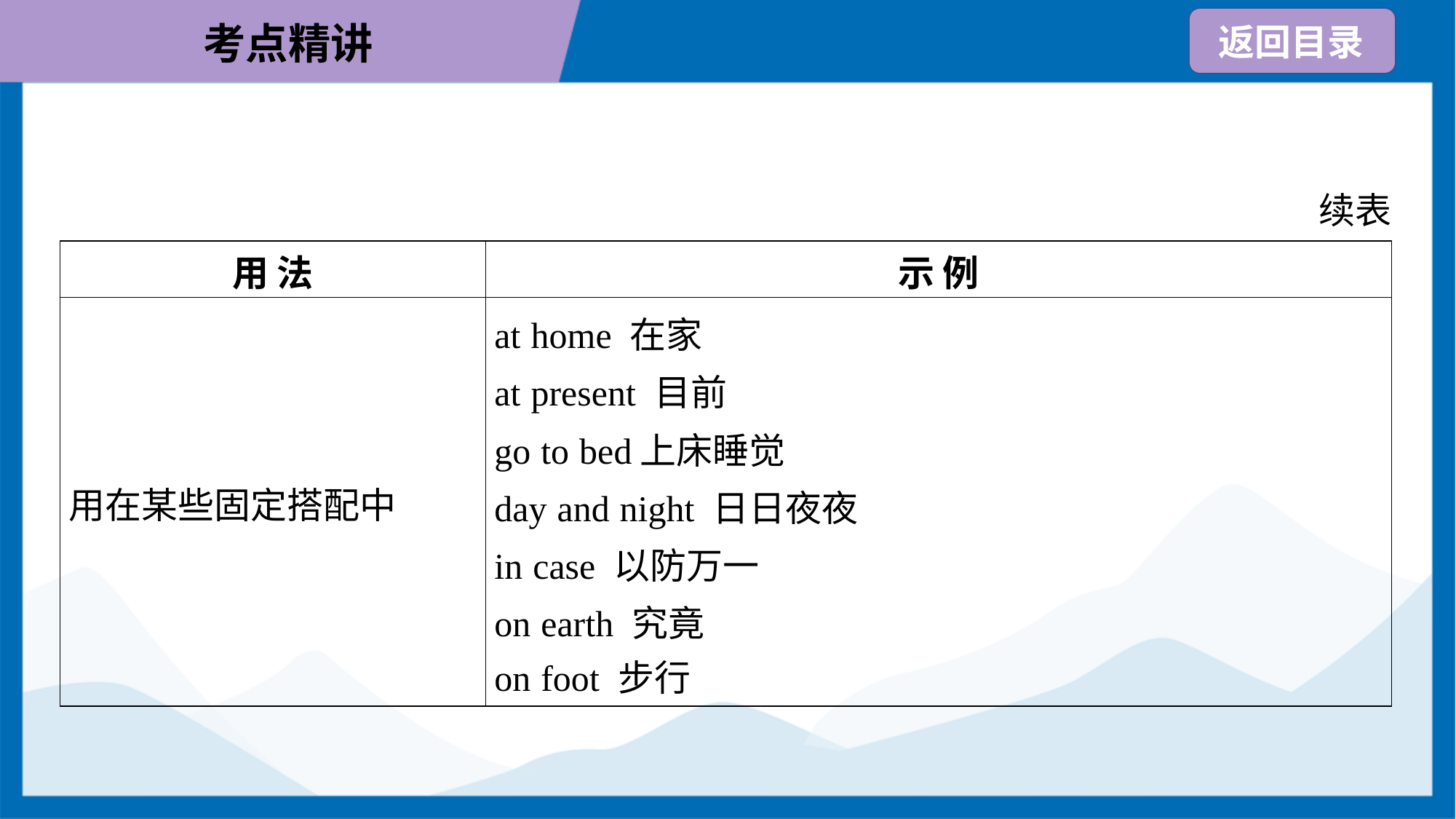

续表
| 用 法 | 示 例 |
| --- | --- |
| 用在某些固定搭配中 | at home 在家 at present 目前 go to bed上床睡觉 day and night 日日夜夜 in case 以防万一 on earth 究竟 on foot 步行 |